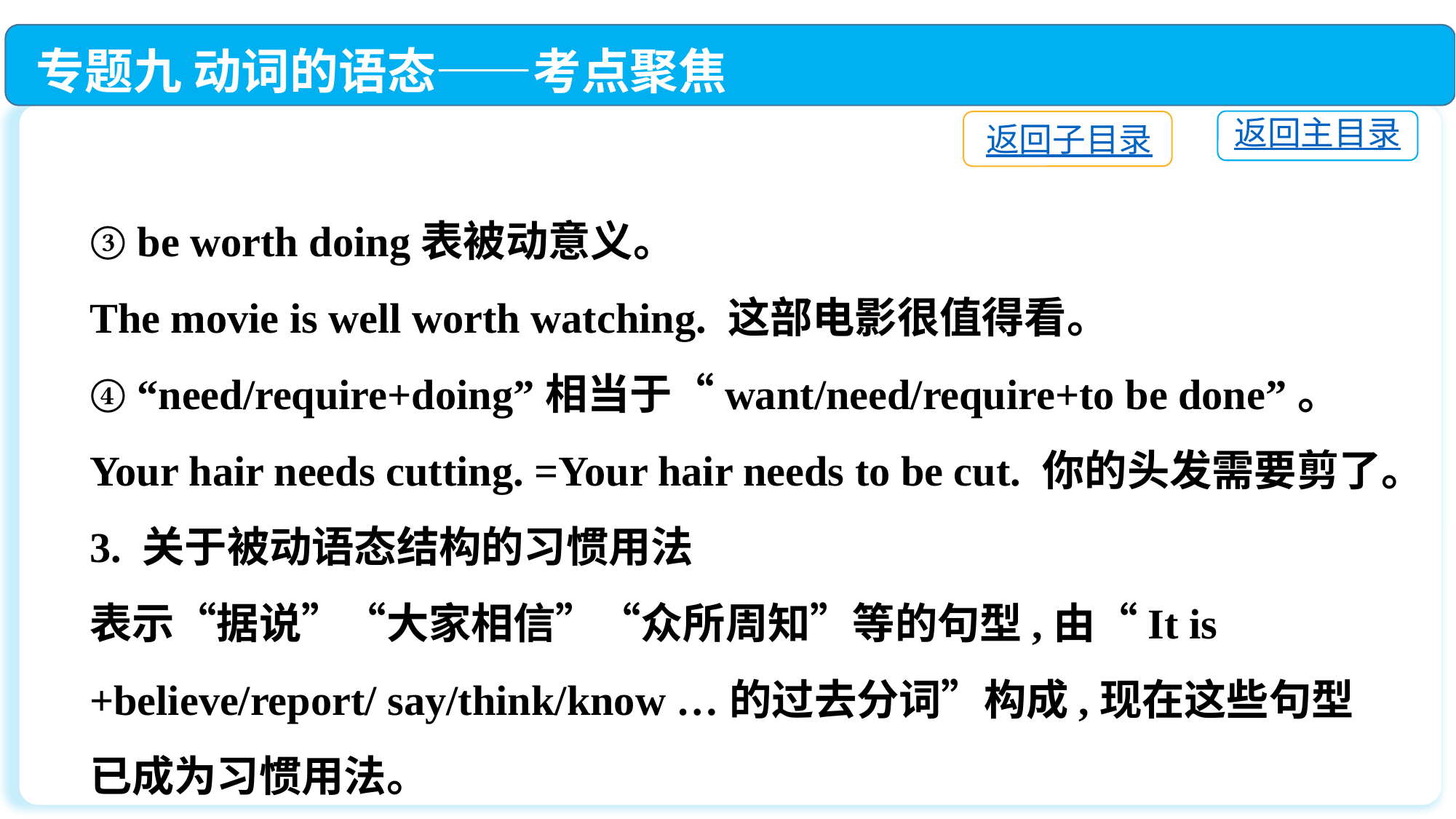

专题九 动词的语态——考点聚焦

返回主目录

返回子目录
③ be worth doing表被动意义。
The movie is well worth watching. 这部电影很值得看。
④ “need/require+doing”相当于“want/need/require+to be done”。
Your hair needs cutting. =Your hair needs to be cut. 你的头发需要剪了。
3. 关于被动语态结构的习惯用法
表示“据说”“大家相信”“众所周知”等的句型,由“It is +believe/report/ say/think/know …的过去分词”构成,现在这些句型已成为习惯用法。